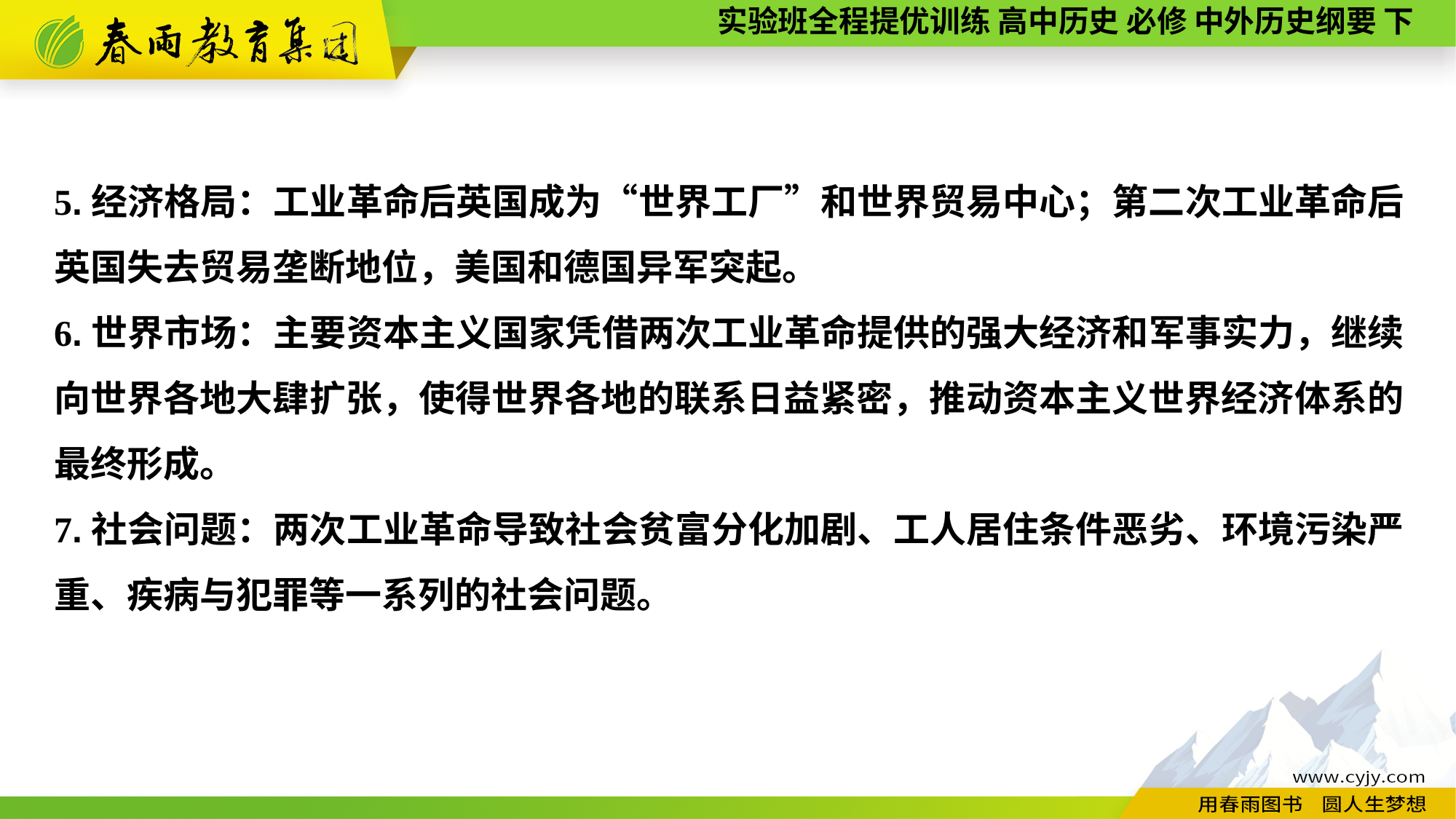

5.经济格局：工业革命后英国成为“世界工厂”和世界贸易中心；第二次工业革命后英国失去贸易垄断地位，美国和德国异军突起。
6.世界市场：主要资本主义国家凭借两次工业革命提供的强大经济和军事实力，继续向世界各地大肆扩张，使得世界各地的联系日益紧密，推动资本主义世界经济体系的最终形成。
7.社会问题：两次工业革命导致社会贫富分化加剧、工人居住条件恶劣、环境污染严重、疾病与犯罪等一系列的社会问题。